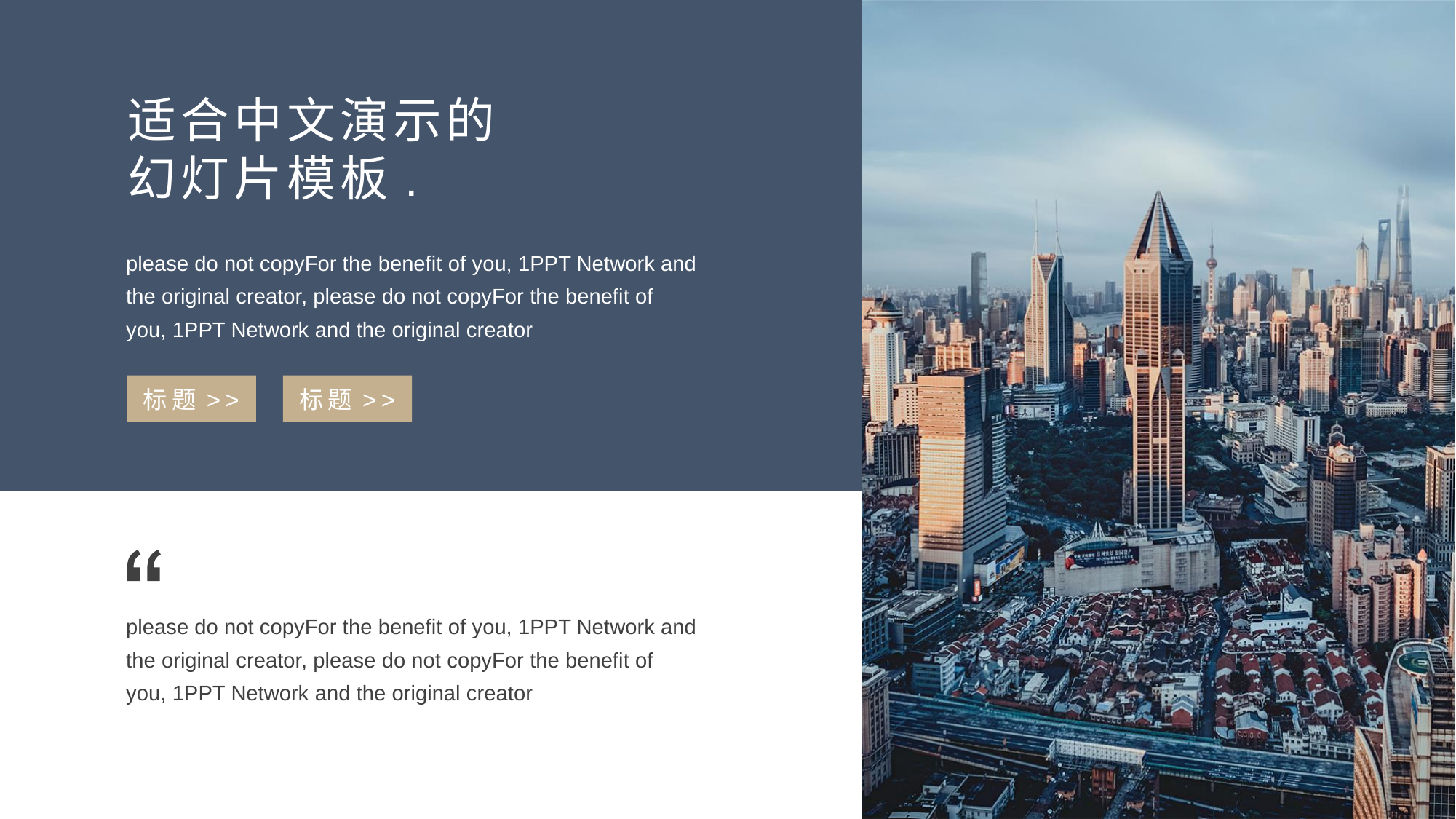

适合中文演示的
幻灯片模板.
please do not copyFor the benefit of you, 1PPT Network and the original creator, please do not copyFor the benefit of you, 1PPT Network and the original creator

标题>>

标题>>

please do not copyFor the benefit of you, 1PPT Network and the original creator, please do not copyFor the benefit of you, 1PPT Network and the original creator